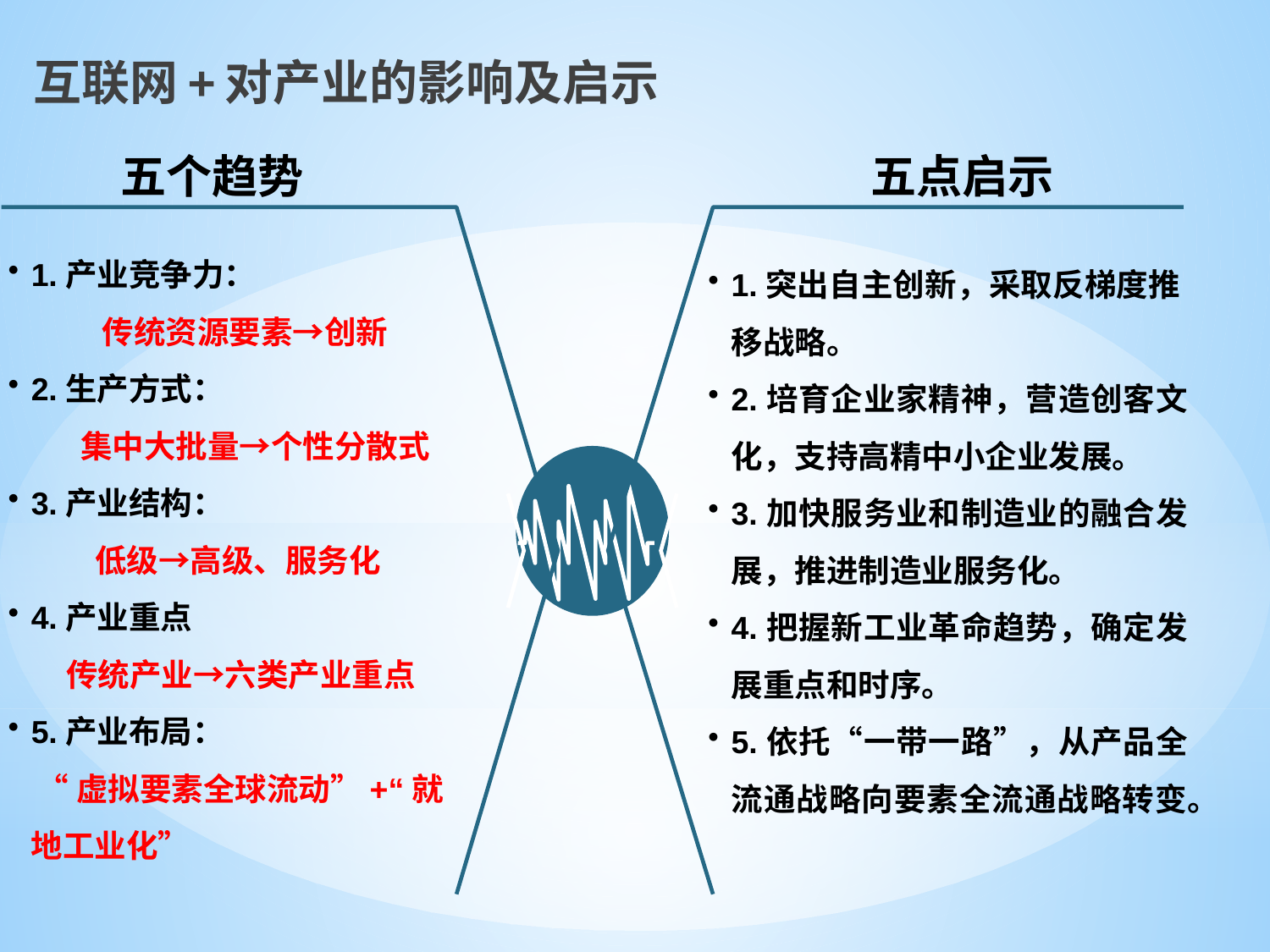

互联网+对产业的影响及启示
五个趋势
五点启示

1.产业竞争力：
            传统资源要素→创新
2.生产方式：
         集中大批量→个性分散式
3.产业结构：
           低级→高级、服务化
4.产业重点
       传统产业→六类产业重点
5.产业布局：
    “虚拟要素全球流动”+“就地工业化”

1.突出自主创新，采取反梯度推  移战略。
2.培育企业家精神，营造创客文化，支持高精中小企业发展。
3.加快服务业和制造业的融合发展，推进制造业服务化。
4.把握新工业革命趋势，确定发展重点和时序。
5.依托“一带一路”，从产品全流通战略向要素全流通战略转变。